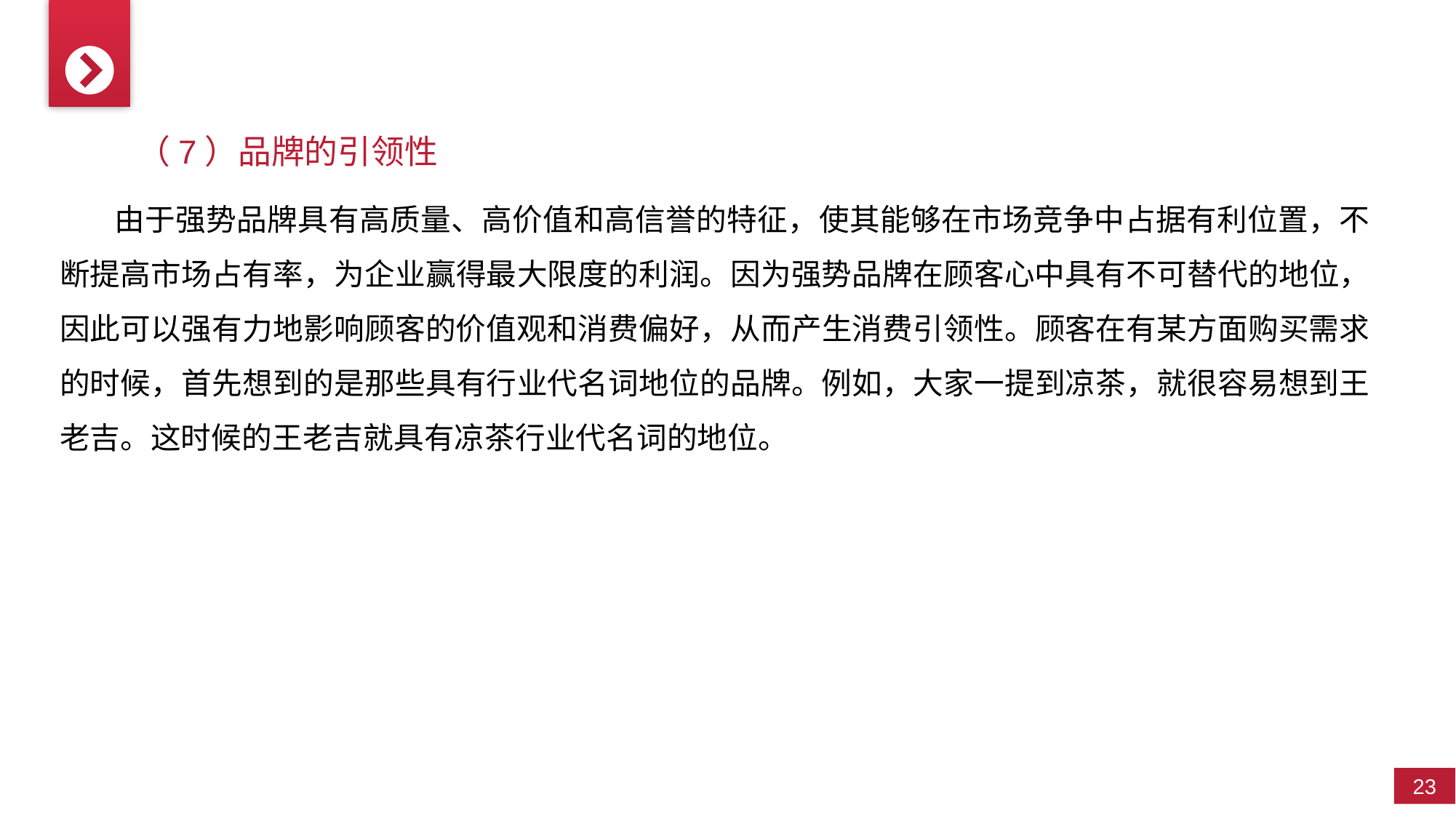

（7）品牌的引领性
由于强势品牌具有高质量、高价值和高信誉的特征，使其能够在市场竞争中占据有利位置，不断提高市场占有率，为企业赢得最大限度的利润。因为强势品牌在顾客心中具有不可替代的地位，因此可以强有力地影响顾客的价值观和消费偏好，从而产生消费引领性。顾客在有某方面购买需求的时候，首先想到的是那些具有行业代名词地位的品牌。例如，大家一提到凉茶，就很容易想到王老吉。这时候的王老吉就具有凉茶行业代名词的地位。